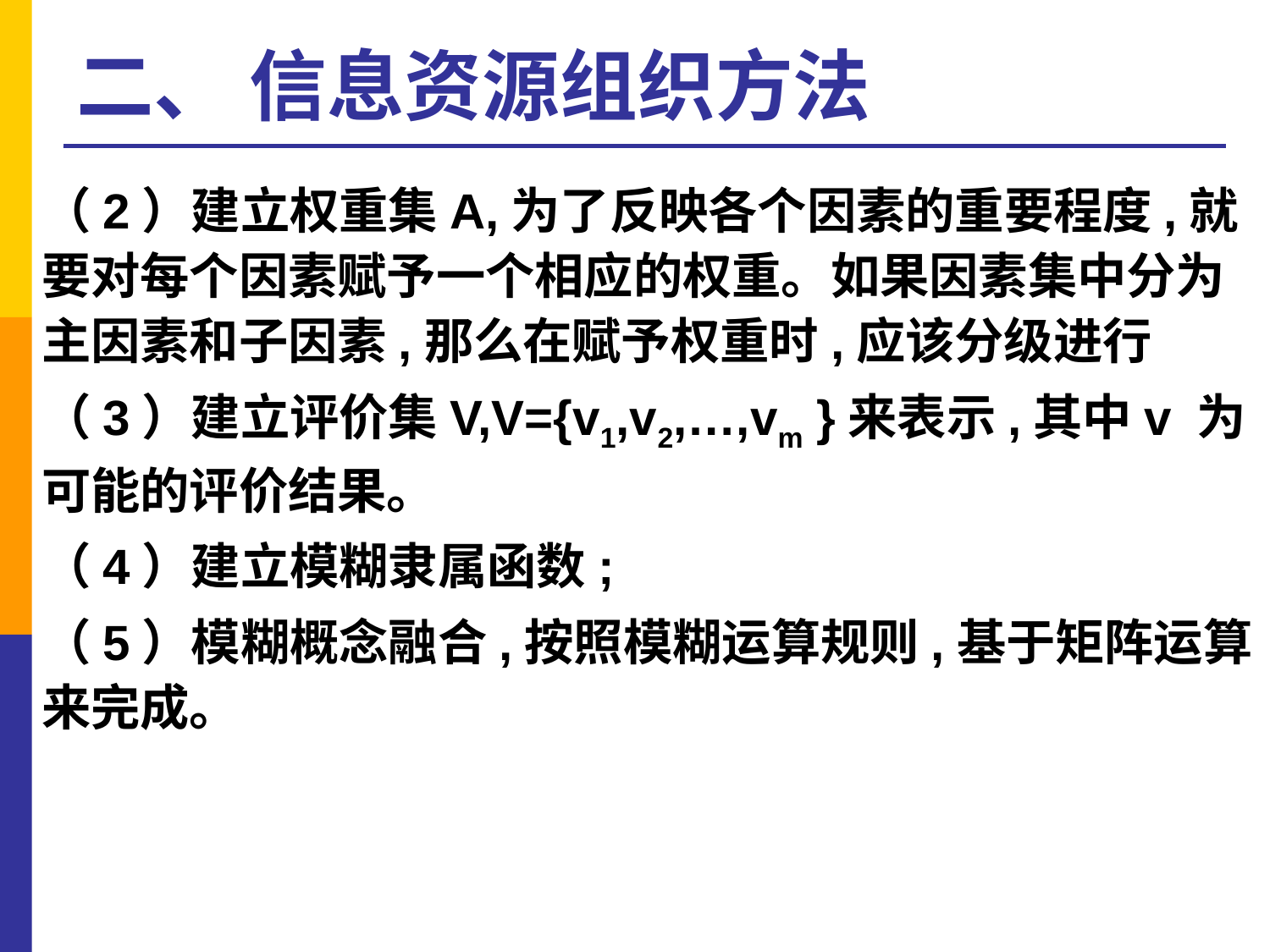

# 二、 信息资源组织方法
（2）建立权重集A,为了反映各个因素的重要程度,就要对每个因素赋予一个相应的权重。如果因素集中分为主因素和子因素,那么在赋予权重时,应该分级进行
（3）建立评价集V,V={v1,v2,…,vm }来表示,其中v 为可能的评价结果。
（4）建立模糊隶属函数;
（5）模糊概念融合,按照模糊运算规则,基于矩阵运算来完成。